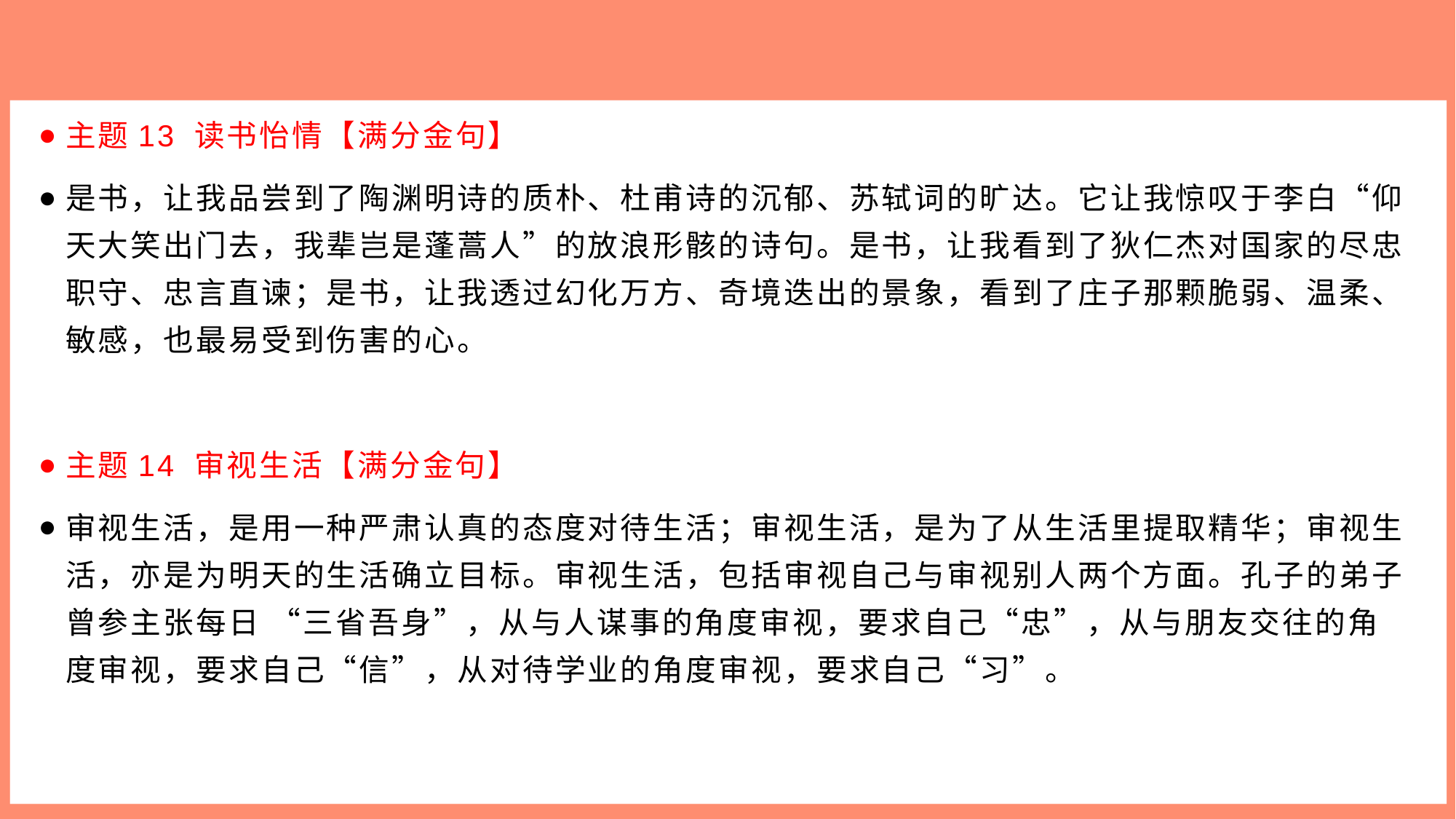

主题13 读书怡情【满分金句】
是书，让我品尝到了陶渊明诗的质朴、杜甫诗的沉郁、苏轼词的旷达。它让我惊叹于李白“仰天大笑出门去，我辈岂是蓬蒿人”的放浪形骸的诗句。是书，让我看到了狄仁杰对国家的尽忠职守、忠言直谏；是书，让我透过幻化万方、奇境迭出的景象，看到了庄子那颗脆弱、温柔、敏感，也最易受到伤害的心。

主题14 审视生活【满分金句】
审视生活，是用一种严肃认真的态度对待生活；审视生活，是为了从生活里提取精华；审视生活，亦是为明天的生活确立目标。审视生活，包括审视自己与审视别人两个方面。孔子的弟子曾参主张每日 “三省吾身”，从与人谋事的角度审视，要求自己“忠”，从与朋友交往的角度审视，要求自己“信”，从对待学业的角度审视，要求自己“习”。